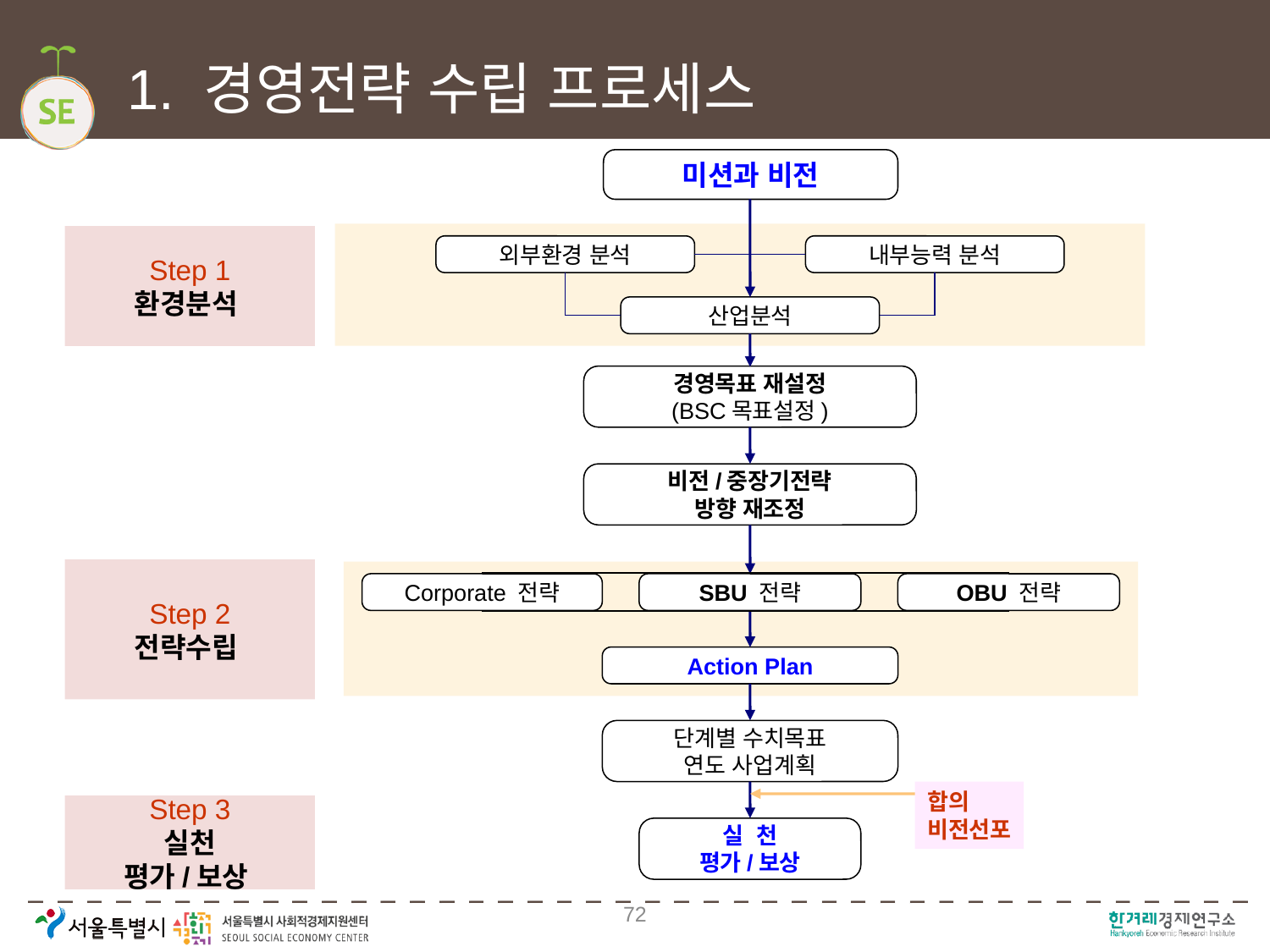

# 1. 경영전략 수립 프로세스
미션과 비전

Step 1
환경분석
외부환경 분석
내부능력 분석
산업분석

경영목표 재설정
(BSC목표설정)

비전/중장기전략
방향 재조정

Step 2
전략수립

Corporate 전략
SBU 전략
OBU 전략

Action Plan

단계별 수치목표
연도 사업계획

합의
비전선포

Step 3
실천
평가/보상
실  천
평가/보상
72